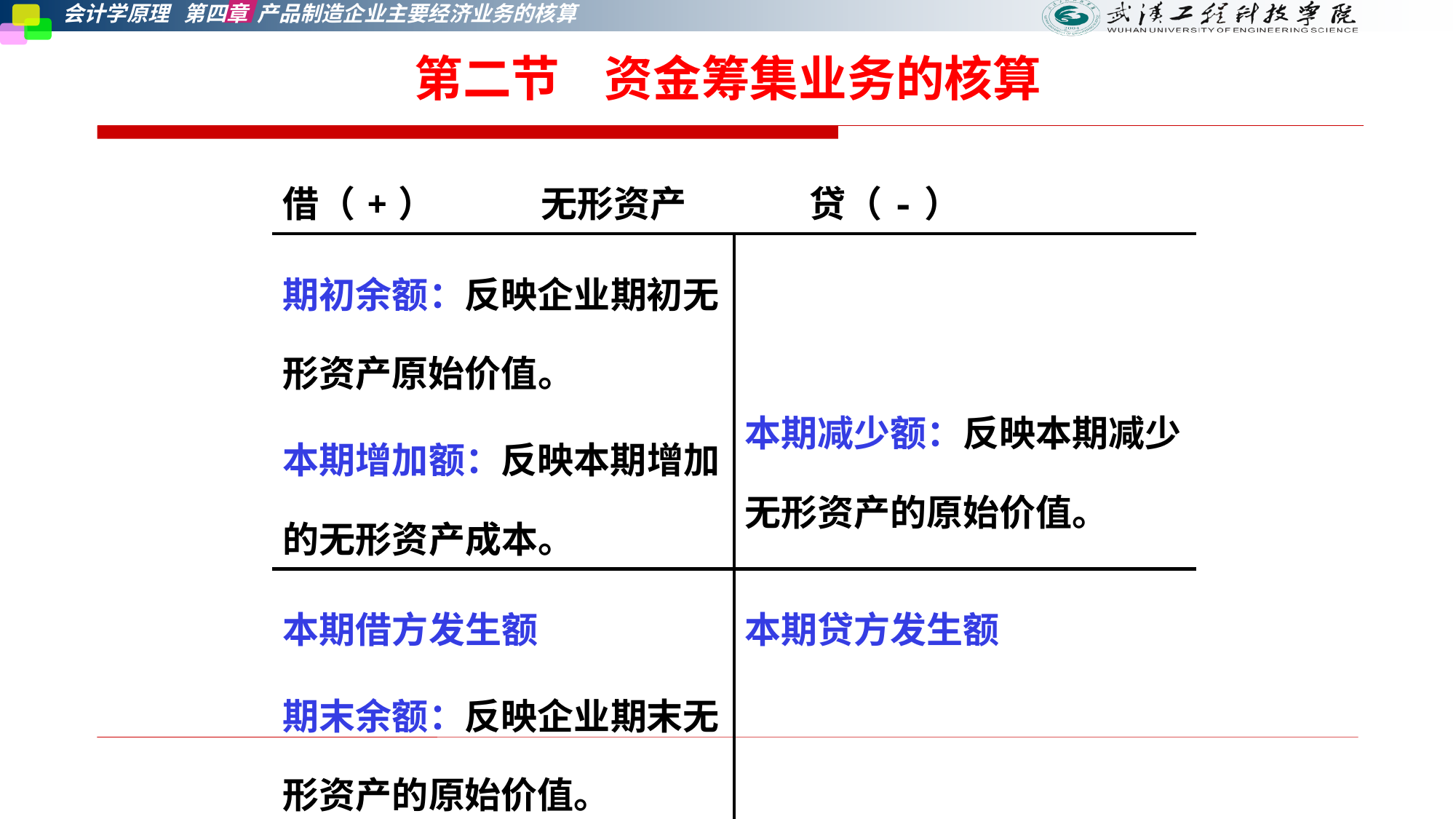

第二节    资金筹集业务的核算
| 借（+） 无形资产 贷（-） |  |
| --- | --- |
| 期初余额：反映企业期初无形资产原始价值。 本期增加额：反映本期增加的无形资产成本。 | 本期减少额：反映本期减少无形资产的原始价值。 |
| 本期借方发生额 期末余额：反映企业期末无形资产的原始价值。 | 本期贷方发生额 |